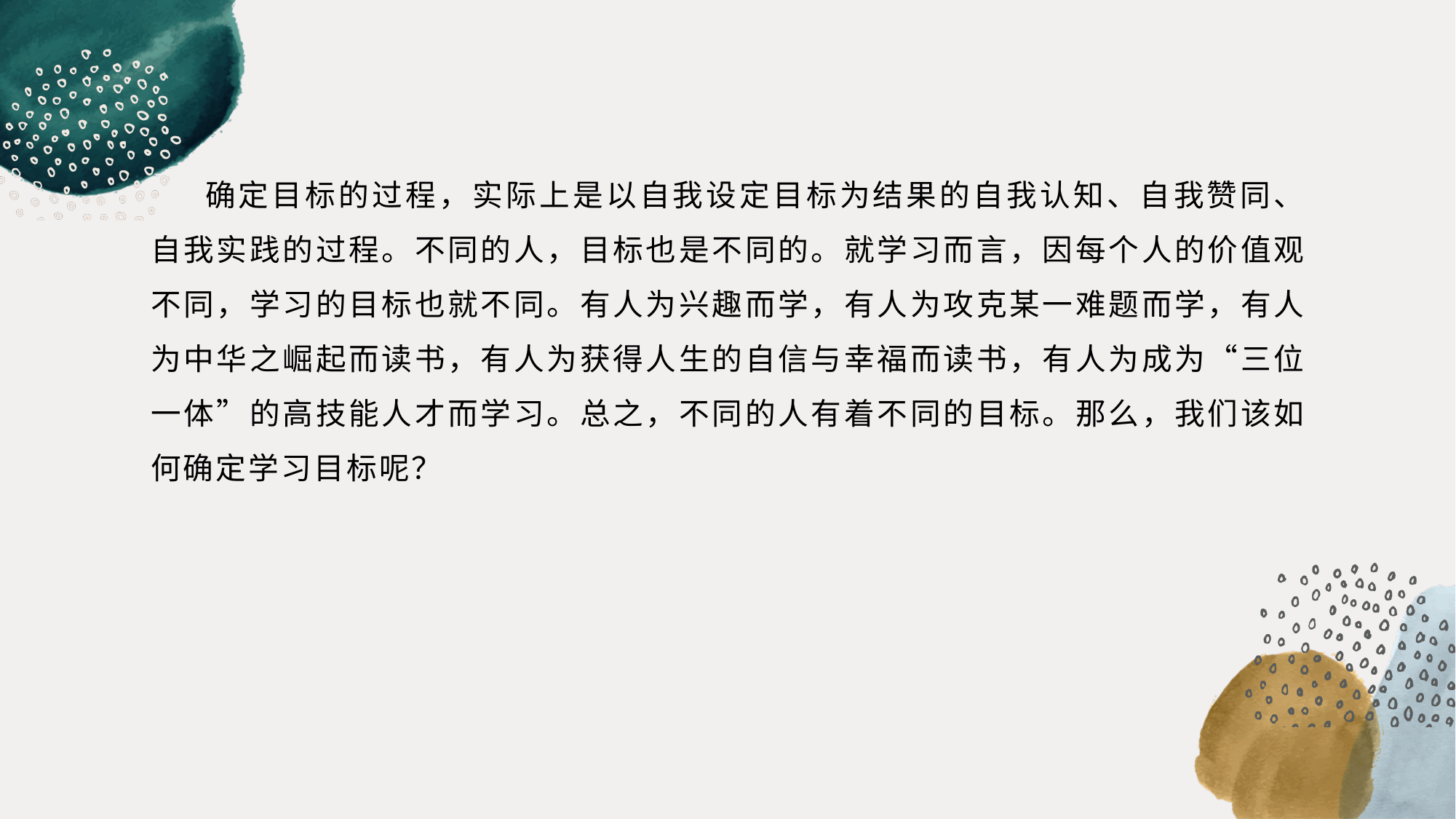

确定目标的过程，实际上是以自我设定目标为结果的自我认知、自我赞同、自我实践的过程。不同的人，目标也是不同的。就学习而言，因每个人的价值观不同，学习的目标也就不同。有人为兴趣而学，有人为攻克某一难题而学，有人为中华之崛起而读书，有人为获得人生的自信与幸福而读书，有人为成为“三位一体”的高技能人才而学习。总之，不同的人有着不同的目标。那么，我们该如何确定学习目标呢？